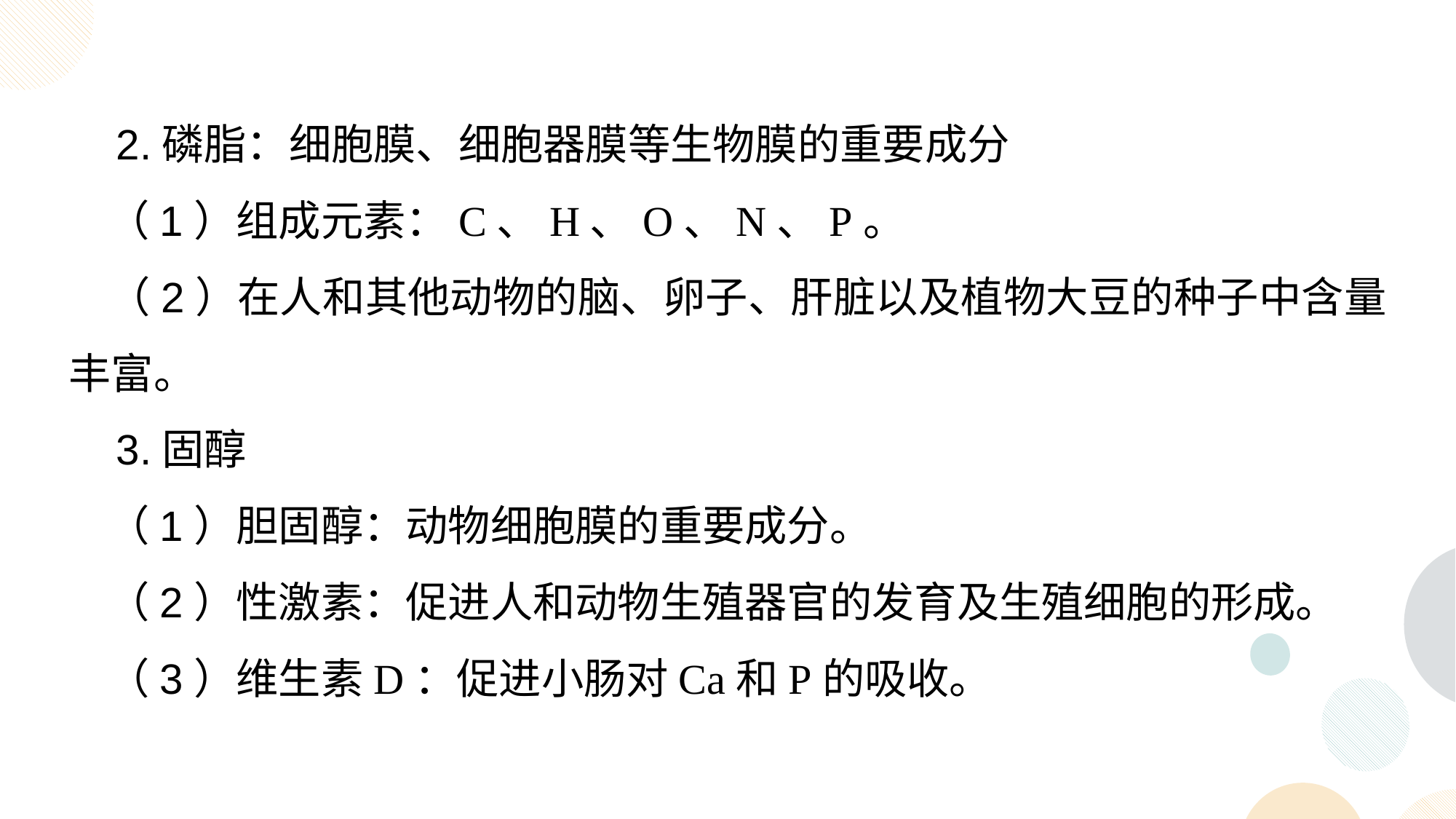

2.磷脂：细胞膜、细胞器膜等生物膜的重要成分
   （1）组成元素：C、H、O、N、P。
   （2）在人和其他动物的脑、卵子、肝脏以及植物大豆的种子中含量丰富。
    3.固醇
   （1）胆固醇：动物细胞膜的重要成分。
   （2）性激素：促进人和动物生殖器官的发育及生殖细胞的形成。
   （3）维生素D：促进小肠对Ca和P的吸收。